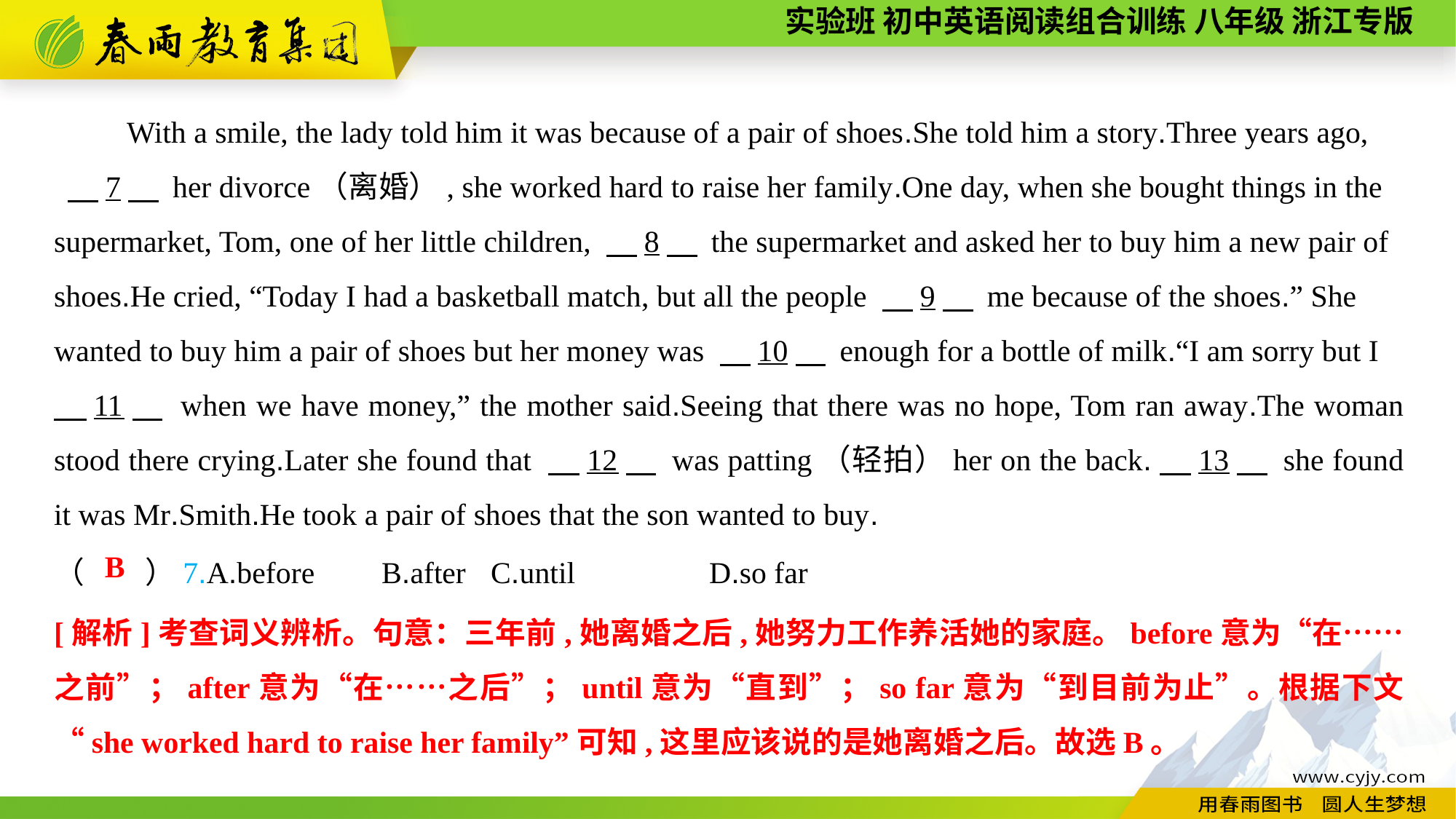

With a smile, the lady told him it was because of a pair of shoes.She told him a story.Three years ago,
 　7　 her divorce（离婚）, she worked hard to raise her family.One day, when she bought things in the supermarket, Tom, one of her little children, 　8　 the supermarket and asked her to buy him a new pair of shoes.He cried, “Today I had a basketball match, but all the people 　9　 me because of the shoes.” She wanted to buy him a pair of shoes but her money was 　10　 enough for a bottle of milk.“I am sorry but I
　11　 when we have money,” the mother said.Seeing that there was no hope, Tom ran away.The woman stood there crying.Later she found that 　12　 was patting（轻拍）her on the back.　13　 she found it was Mr.Smith.He took a pair of shoes that the son wanted to buy.
（　　）7.A.before	B.after	C.until		D.so far
B
[解析]考查词义辨析。句意：三年前,她离婚之后,她努力工作养活她的家庭。before意为“在……之前”；after意为“在……之后”；until意为“直到”；so far意为“到目前为止”。根据下文“she worked hard to raise her family”可知,这里应该说的是她离婚之后。故选B。